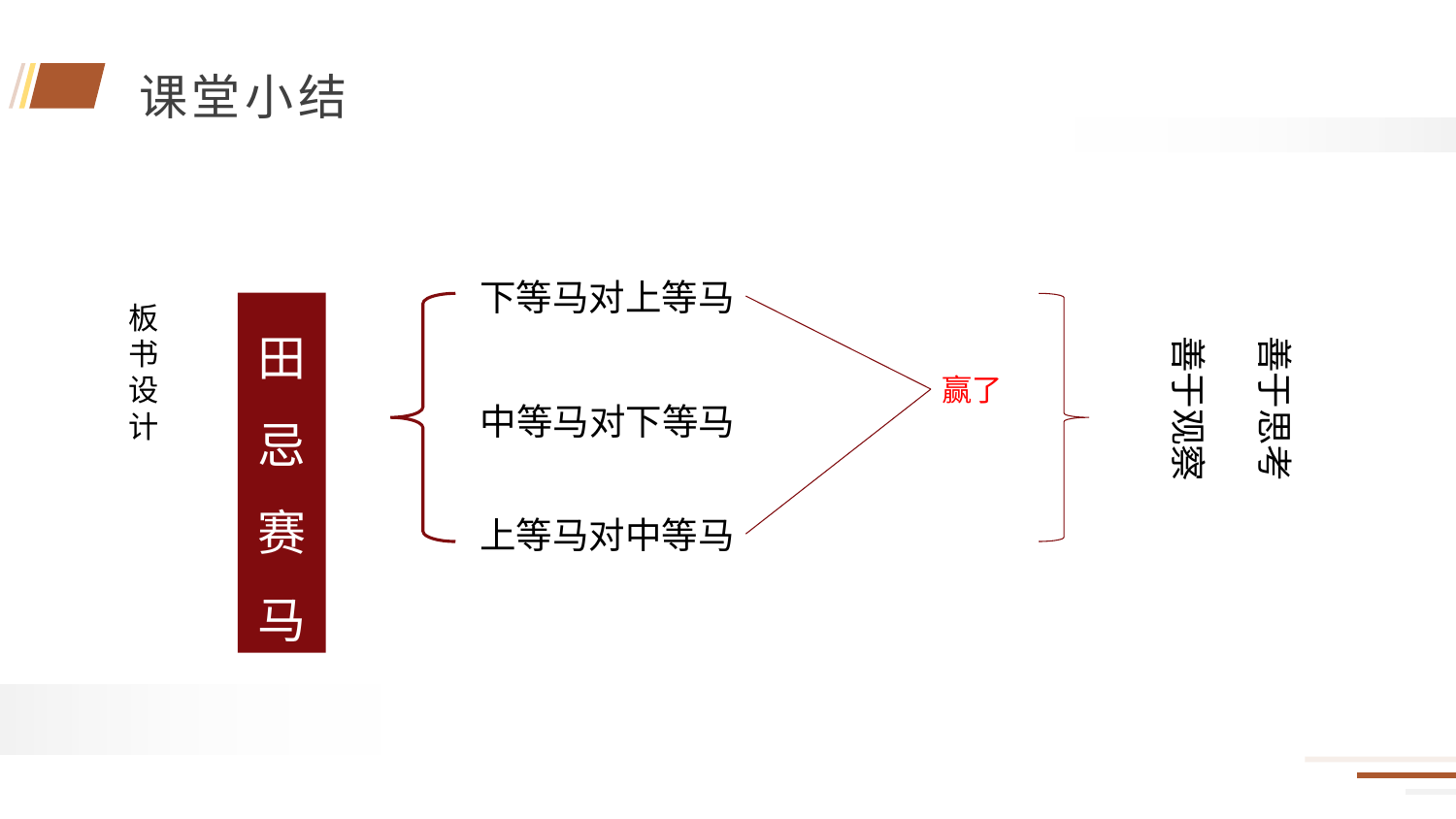

下等马对上等马
田
忌
赛
马
板
书
设
计

善于观察
善于思考
赢了
中等马对下等马
上等马对中等马